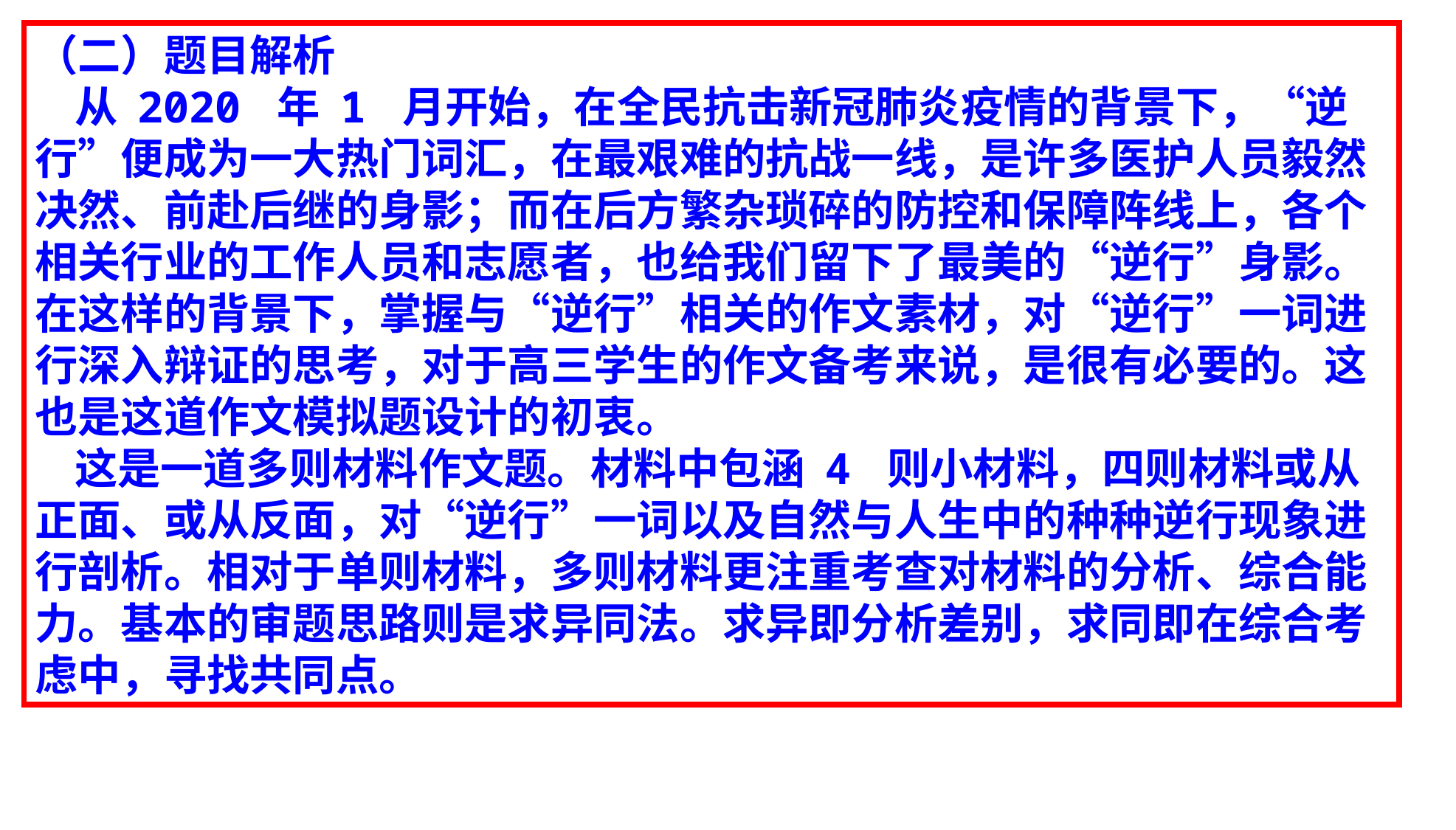

（二）题目解析
   从 2020 年 1 月开始，在全民抗击新冠肺炎疫情的背景下，“逆行”便成为一大热门词汇，在最艰难的抗战一线，是许多医护人员毅然决然、前赴后继的身影；而在后方繁杂琐碎的防控和保障阵线上，各个相关行业的工作人员和志愿者，也给我们留下了最美的“逆行”身影。在这样的背景下，掌握与“逆行”相关的作文素材，对“逆行”一词进行深入辩证的思考，对于高三学生的作文备考来说，是很有必要的。这也是这道作文模拟题设计的初衷。
   这是一道多则材料作文题。材料中包涵 4 则小材料，四则材料或从正面、或从反面，对“逆行”一词以及自然与人生中的种种逆行现象进行剖析。相对于单则材料，多则材料更注重考查对材料的分析、综合能力。基本的审题思路则是求异同法。求异即分析差别，求同即在综合考
虑中，寻找共同点。